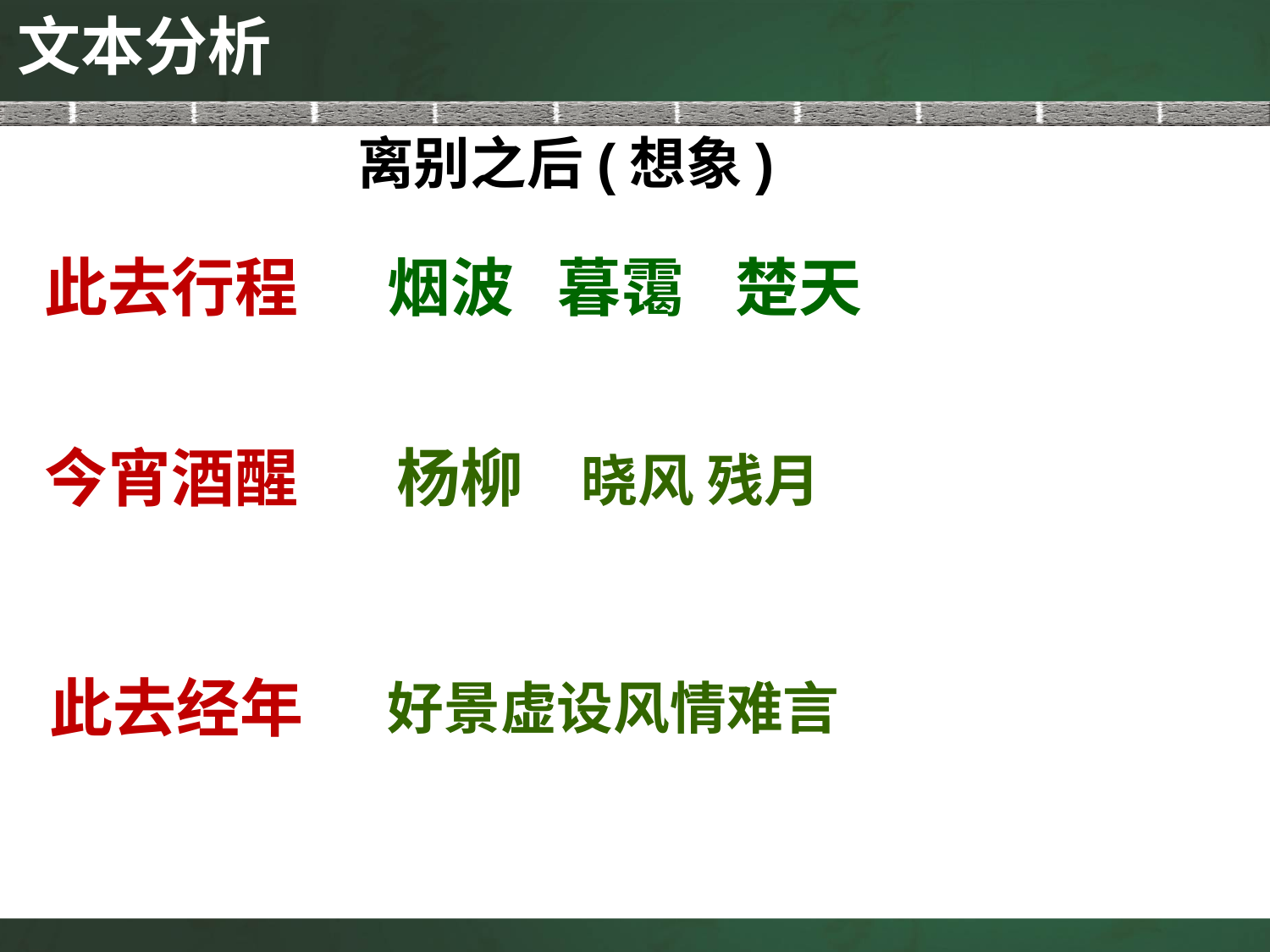

文本分析

离别之后(想象)

此去行程
烟波   暮霭       楚天

今宵酒醒
 杨柳    晓风 残月

此去经年
好景虚设风情难言